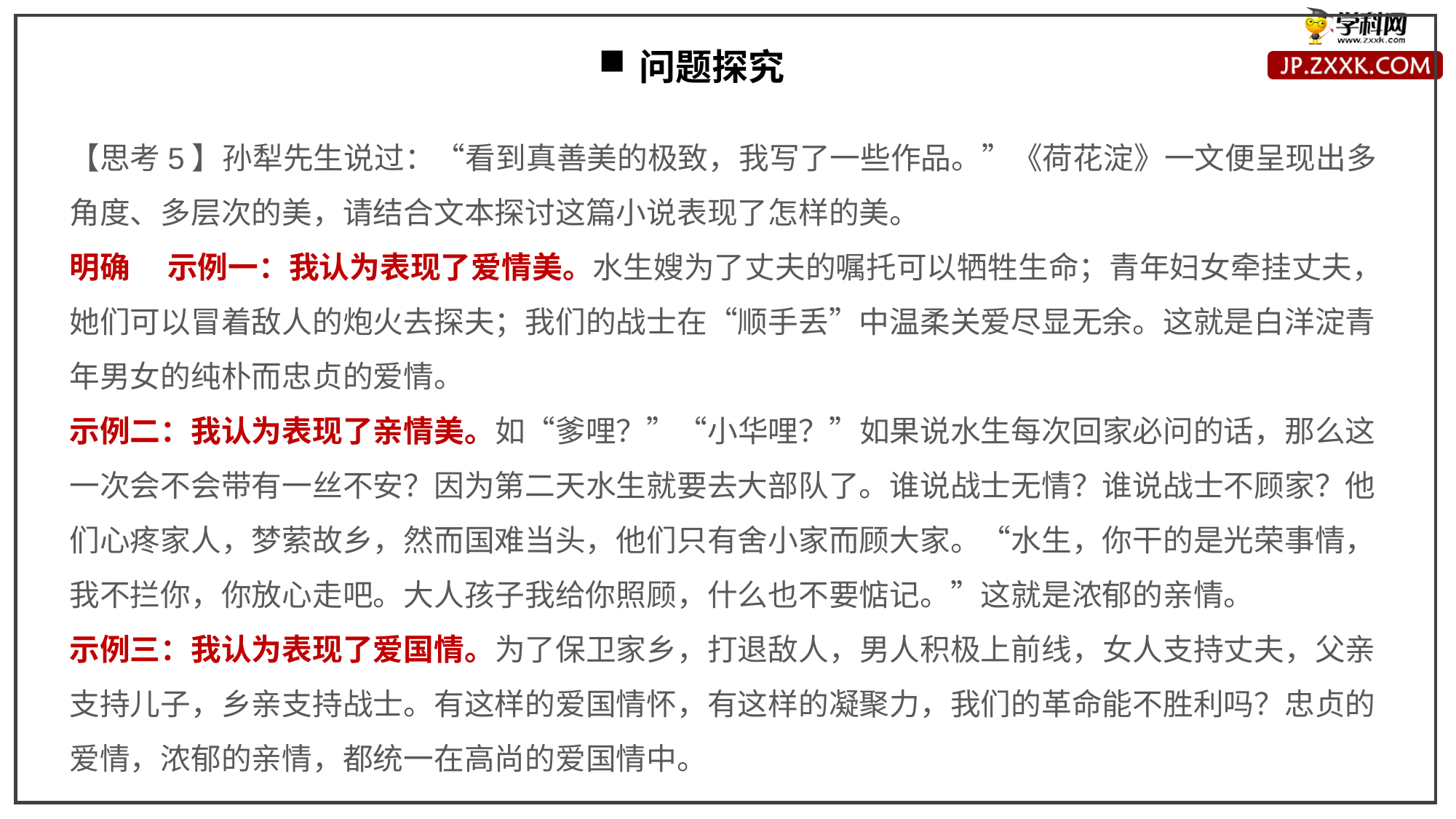

问题探究
【思考5】孙犁先生说过：“看到真善美的极致，我写了一些作品。”《荷花淀》一文便呈现出多角度、多层次的美，请结合文本探讨这篇小说表现了怎样的美。
明确 　示例一：我认为表现了爱情美。水生嫂为了丈夫的嘱托可以牺牲生命；青年妇女牵挂丈夫，她们可以冒着敌人的炮火去探夫；我们的战士在“顺手丢”中温柔关爱尽显无余。这就是白洋淀青年男女的纯朴而忠贞的爱情。
示例二：我认为表现了亲情美。如“爹哩？”“小华哩？”如果说水生每次回家必问的话，那么这一次会不会带有一丝不安？因为第二天水生就要去大部队了。谁说战士无情？谁说战士不顾家？他们心疼家人，梦萦故乡，然而国难当头，他们只有舍小家而顾大家。“水生，你干的是光荣事情，我不拦你，你放心走吧。大人孩子我给你照顾，什么也不要惦记。”这就是浓郁的亲情。
示例三：我认为表现了爱国情。为了保卫家乡，打退敌人，男人积极上前线，女人支持丈夫，父亲支持儿子，乡亲支持战士。有这样的爱国情怀，有这样的凝聚力，我们的革命能不胜利吗？忠贞的爱情，浓郁的亲情，都统一在高尚的爱国情中。